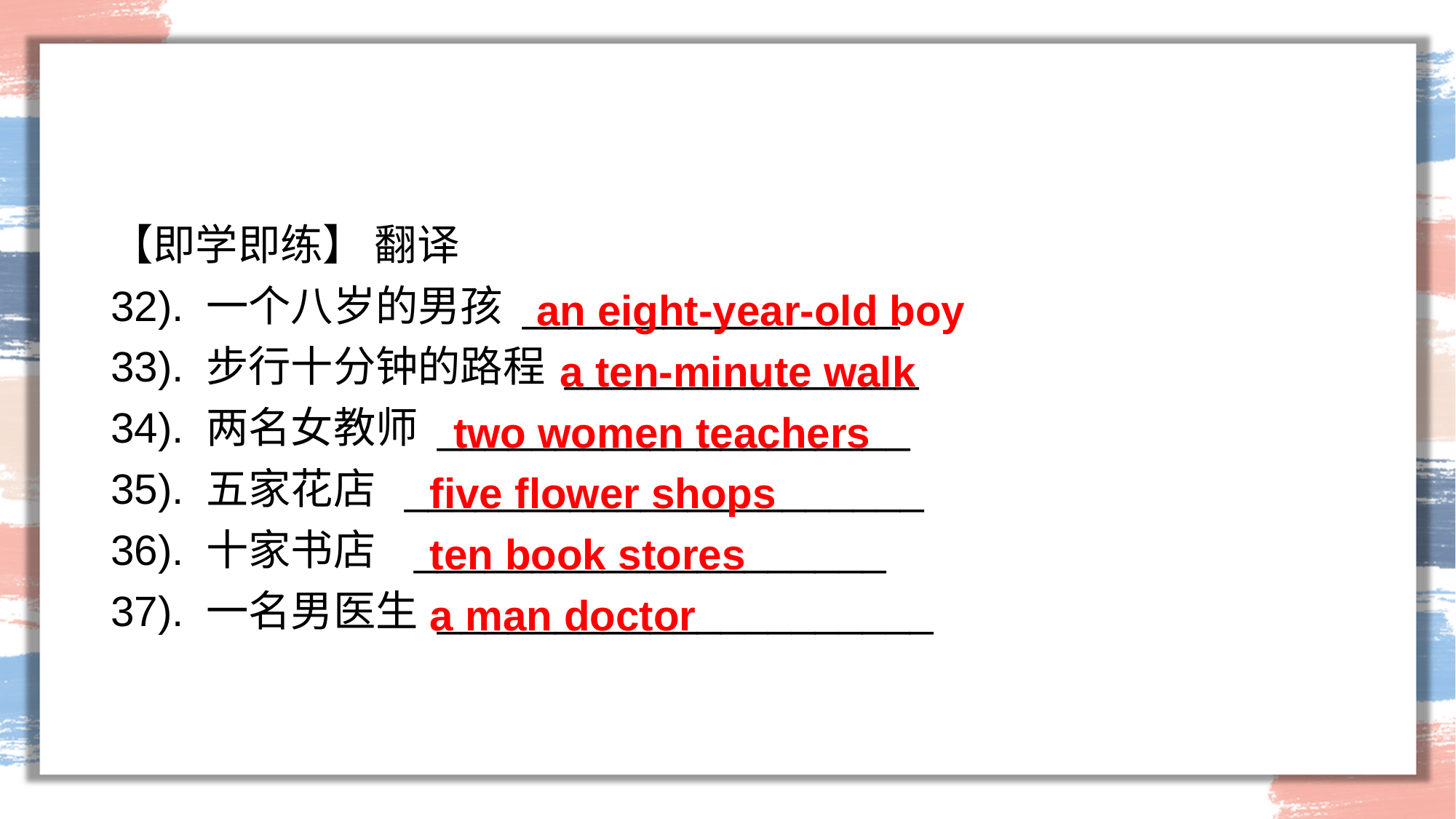

#
【即学即练】 翻译
32). 一个八岁的男孩 ________________
33). 步行十分钟的路程 _______________
34). 两名女教师 ____________________
35). 五家花店  ______________________
36). 十家书店   ____________________
37). 一名男医生 _____________________

         an eight-year-old boy
           a ten-minute walk
  two women teachers
five flower shops
ten book stores
a man doctor